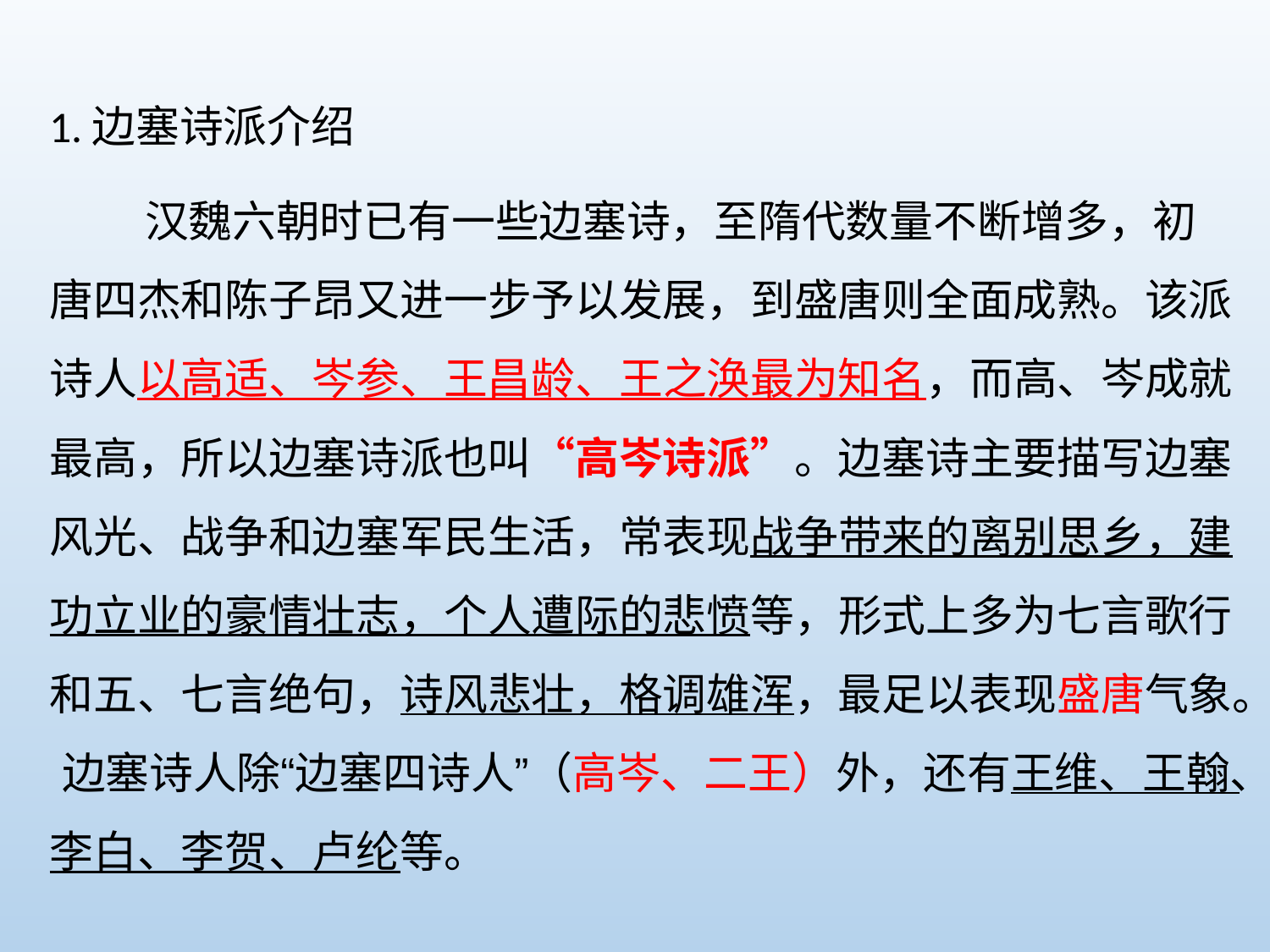

1.边塞诗派介绍
       汉魏六朝时已有一些边塞诗，至隋代数量不断增多，初唐四杰和陈子昂又进一步予以发展，到盛唐则全面成熟。该派诗人以高适、岑参、王昌龄、王之涣最为知名，而高、岑成就最高，所以边塞诗派也叫“高岑诗派”。边塞诗主要描写边塞风光、战争和边塞军民生活，常表现战争带来的离别思乡，建功立业的豪情壮志，个人遭际的悲愤等，形式上多为七言歌行和五、七言绝句，诗风悲壮，格调雄浑，最足以表现盛唐气象。 边塞诗人除“边塞四诗人”（高岑、二王）外，还有王维、王翰、李白、李贺、卢纶等。